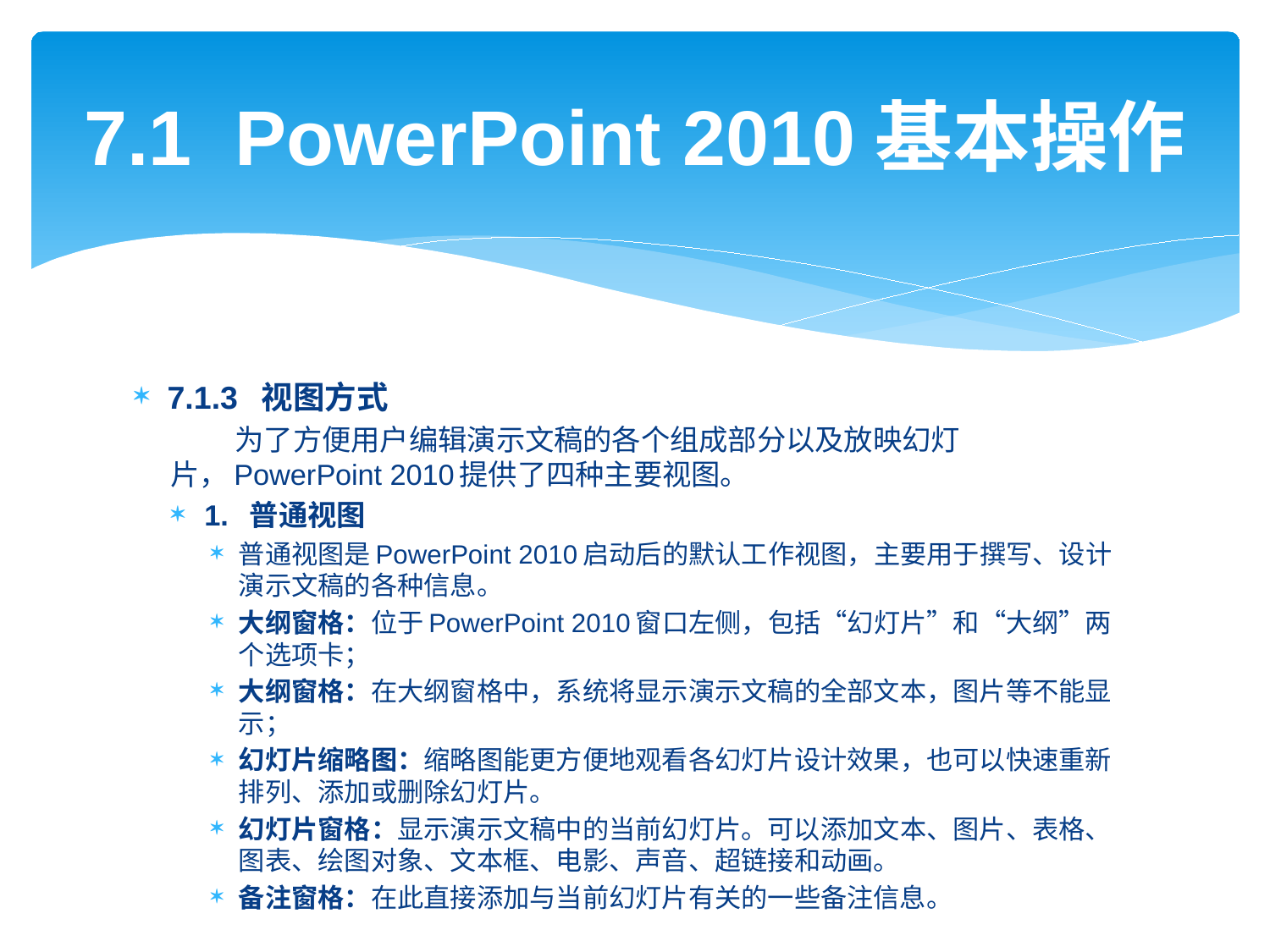

# 7.1  PowerPoint 2010基本操作
7.1.3  视图方式
         为了方便用户编辑演示文稿的各个组成部分以及放映幻灯片，PowerPoint 2010提供了四种主要视图。
1.  普通视图
普通视图是PowerPoint 2010启动后的默认工作视图，主要用于撰写、设计演示文稿的各种信息。
大纲窗格：位于PowerPoint 2010窗口左侧，包括“幻灯片”和“大纲”两个选项卡；
大纲窗格：在大纲窗格中，系统将显示演示文稿的全部文本，图片等不能显示；
幻灯片缩略图：缩略图能更方便地观看各幻灯片设计效果，也可以快速重新排列、添加或删除幻灯片。
幻灯片窗格：显示演示文稿中的当前幻灯片。可以添加文本、图片、表格、图表、绘图对象、文本框、电影、声音、超链接和动画。
备注窗格：在此直接添加与当前幻灯片有关的一些备注信息。